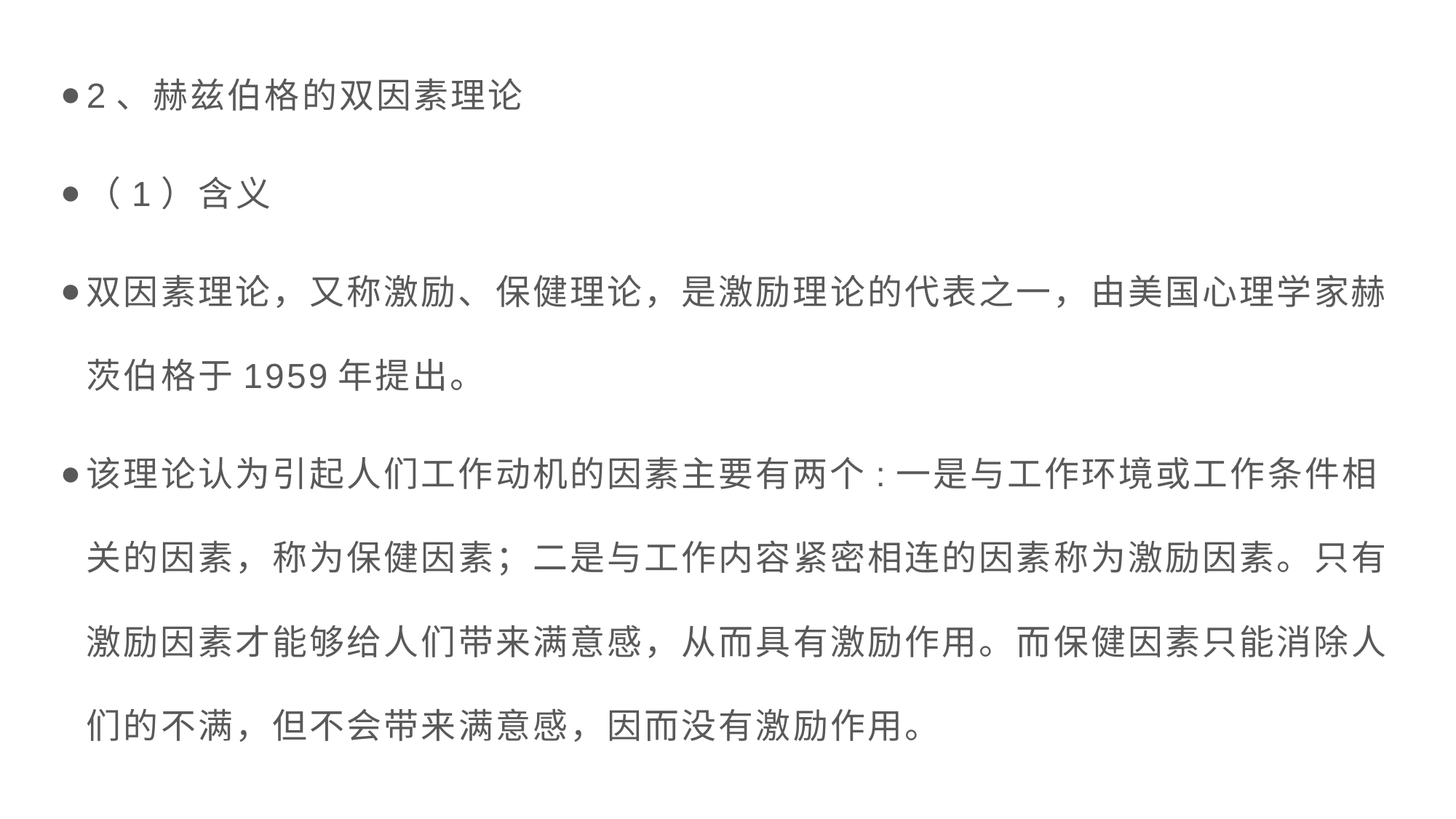

2、赫兹伯格的双因素理论
（1）含义
双因素理论，又称激励、保健理论，是激励理论的代表之一，由美国心理学家赫茨伯格于1959年提出。
该理论认为引起人们工作动机的因素主要有两个:一是与工作环境或工作条件相关的因素，称为保健因素；二是与工作内容紧密相连的因素称为激励因素。只有激励因素才能够给人们带来满意感，从而具有激励作用。而保健因素只能消除人们的不满，但不会带来满意感，因而没有激励作用。